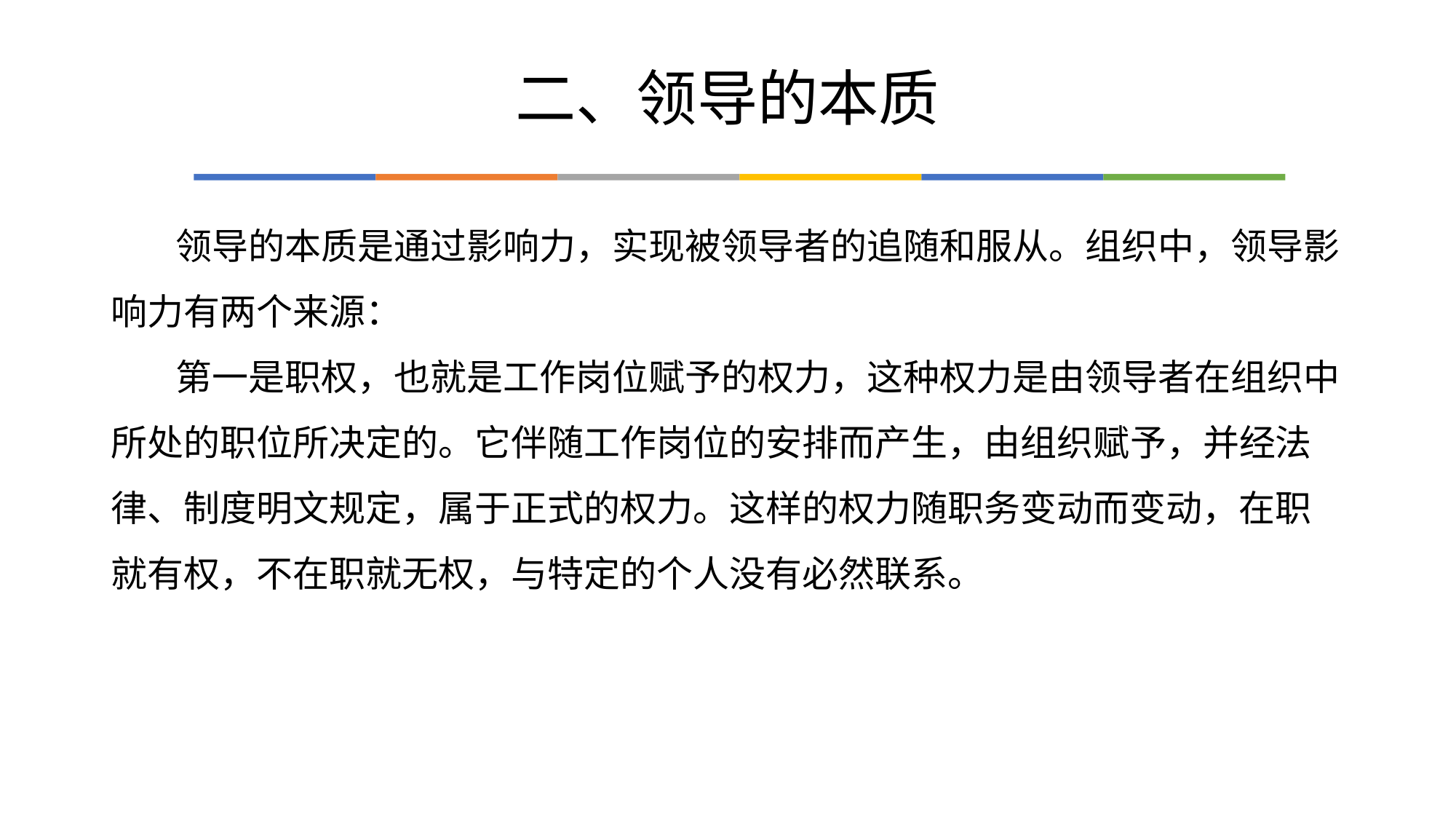

# 二、领导的本质
领导的本质是通过影响力，实现被领导者的追随和服从。组织中，领导影响力有两个来源：
第一是职权，也就是工作岗位赋予的权力，这种权力是由领导者在组织中所处的职位所决定的。它伴随工作岗位的安排而产生，由组织赋予，并经法律、制度明文规定，属于正式的权力。这样的权力随职务变动而变动，在职就有权，不在职就无权，与特定的个人没有必然联系。